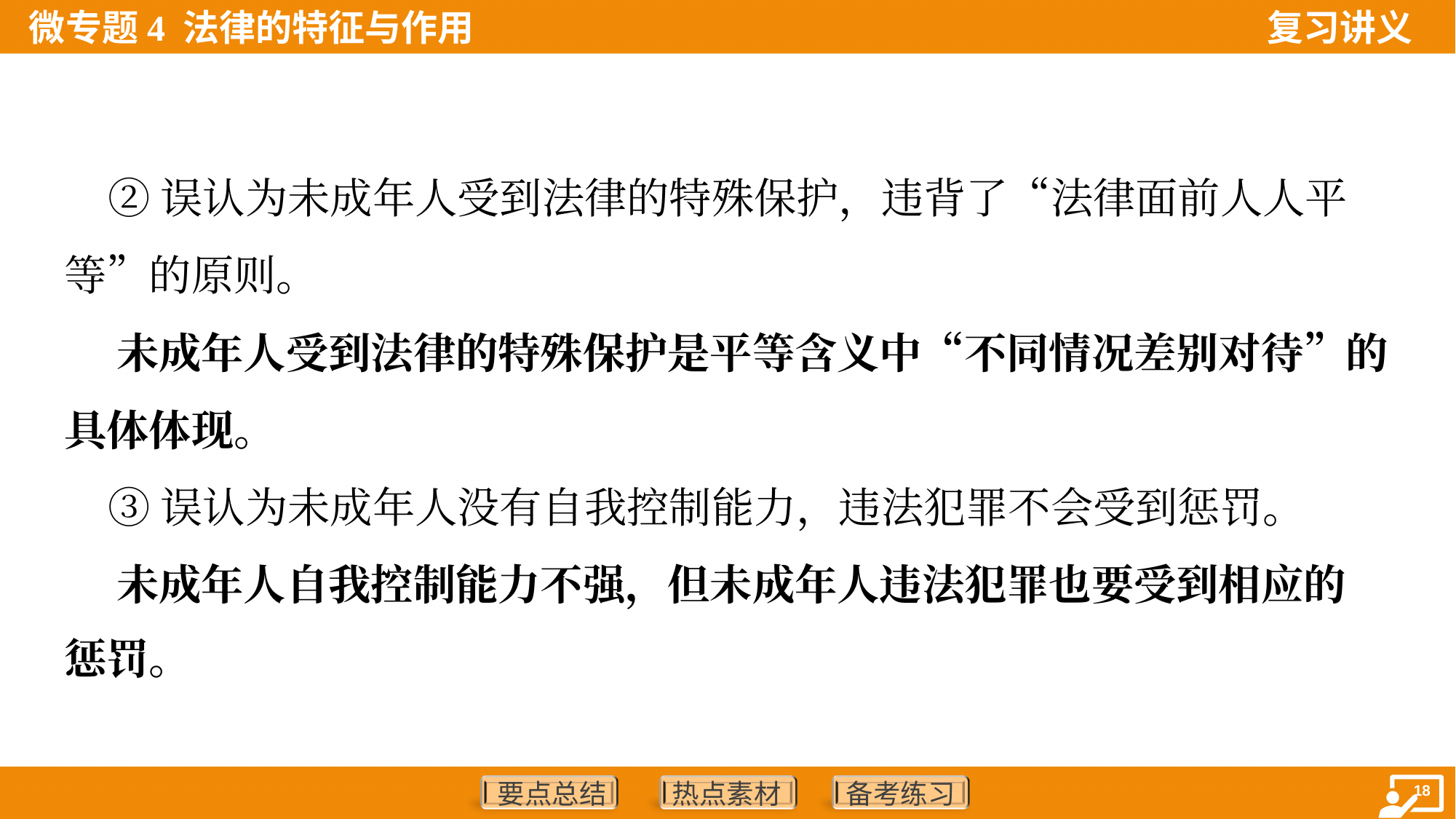

②误认为未成年人受到法律的特殊保护，违背了“法律面前人人平
等”的原则。
    未成年人受到法律的特殊保护是平等含义中“不同情况差别对待”的
具体体现。
    ③误认为未成年人没有自我控制能力，违法犯罪不会受到惩罚。
    未成年人自我控制能力不强，但未成年人违法犯罪也要受到相应的
惩罚。